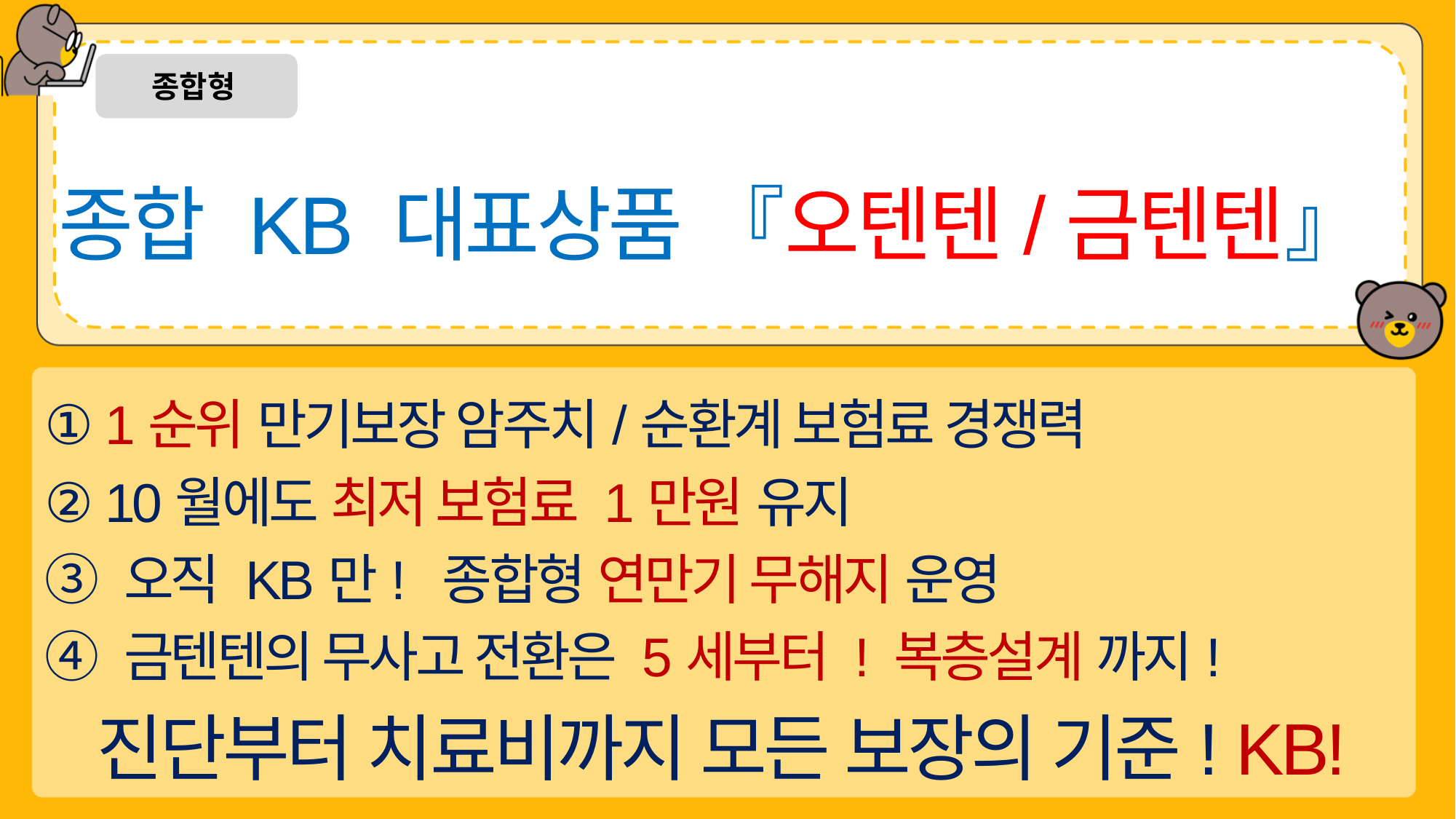

종합형
종합 KB 대표상품 『오텐텐/금텐텐』
① 1순위 만기보장 암주치/순환계 보험료 경쟁력
② 10월에도 최저 보험료 1만원 유지
③ 오직 KB만!  종합형 연만기 무해지 운영
④ 금텐텐의 무사고 전환은 5세부터 ! 복층설계 까지!
진단부터 치료비까지 모든 보장의 기준! KB!